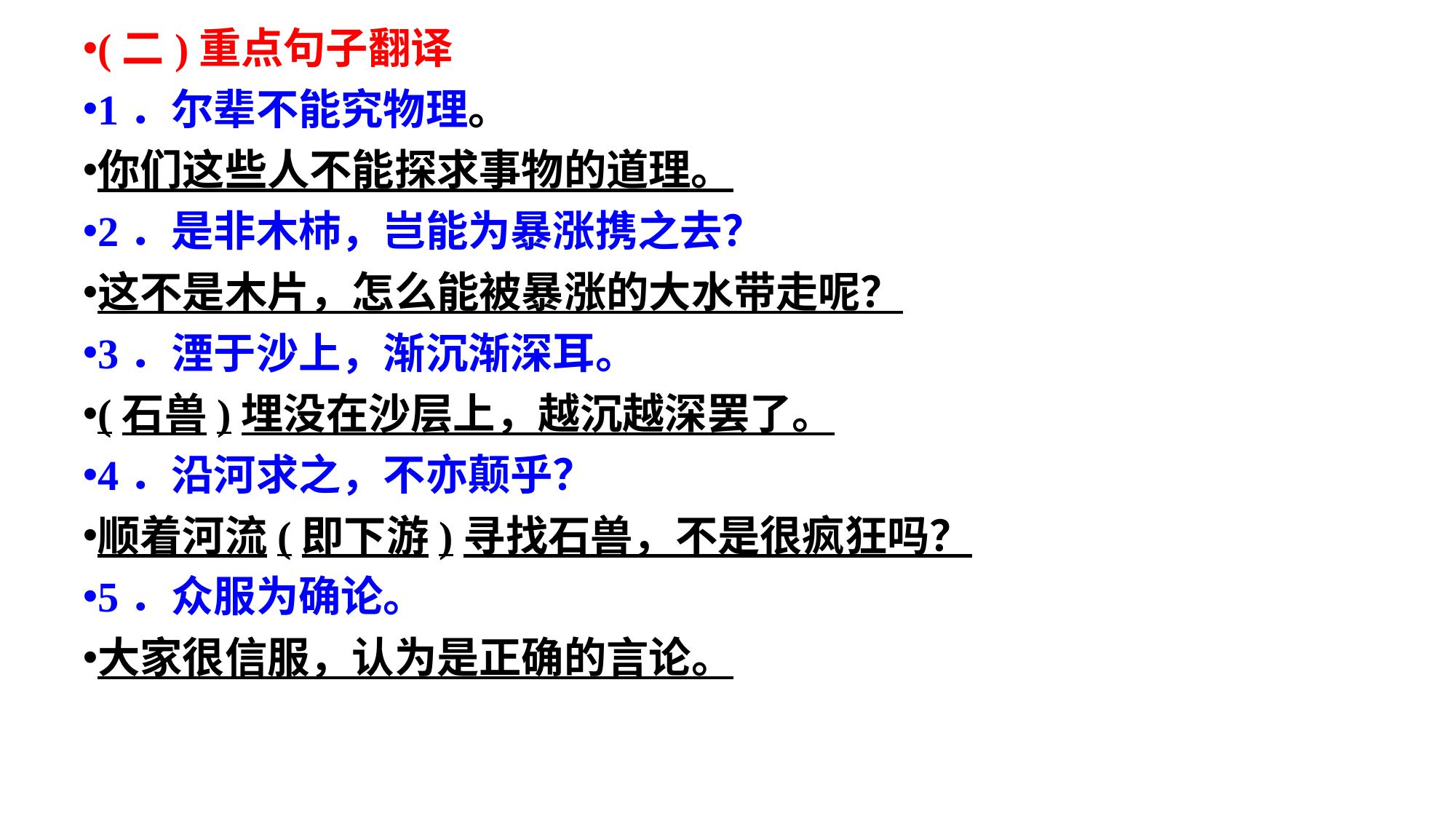

(二)重点句子翻译
1．尔辈不能究物理。
你们这些人不能探求事物的道理。
2．是非木杮，岂能为暴涨携之去？
这不是木片，怎么能被暴涨的大水带走呢？
3．湮于沙上，渐沉渐深耳。
(石兽)埋没在沙层上，越沉越深罢了。
4．沿河求之，不亦颠乎？
顺着河流(即下游)寻找石兽，不是很疯狂吗？
5．众服为确论。
大家很信服，认为是正确的言论。